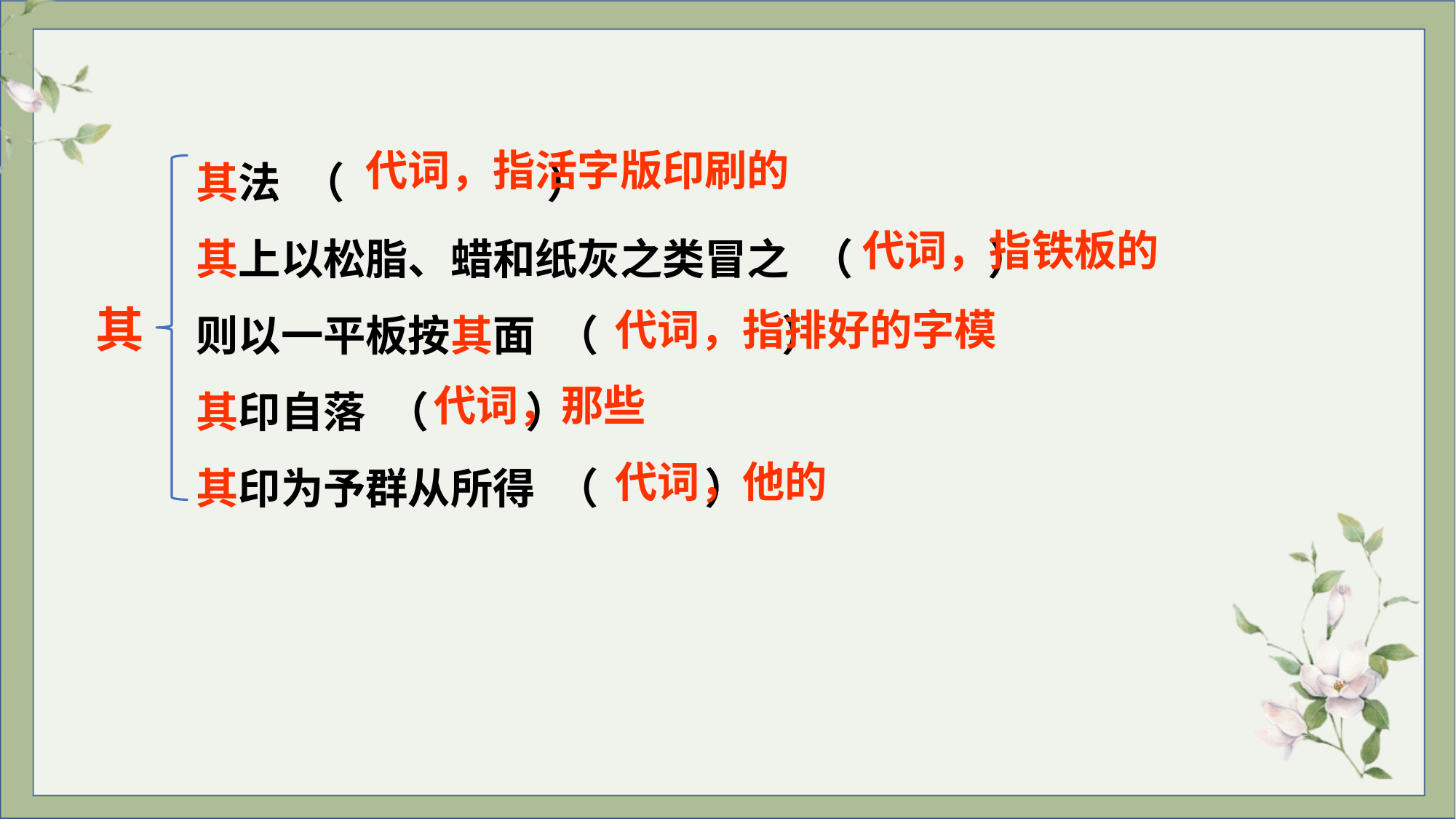

其法 （                     ）
 其上以松脂、蜡和纸灰之类冒之 （              ）
 则以一平板按其面 （                   ）
 其印自落 （          ）
 其印为予群从所得 （           ）
代词，指活字版印刷的

代词，指铁板的
其
代词，指排好的字模
代词，那些
代词，他的